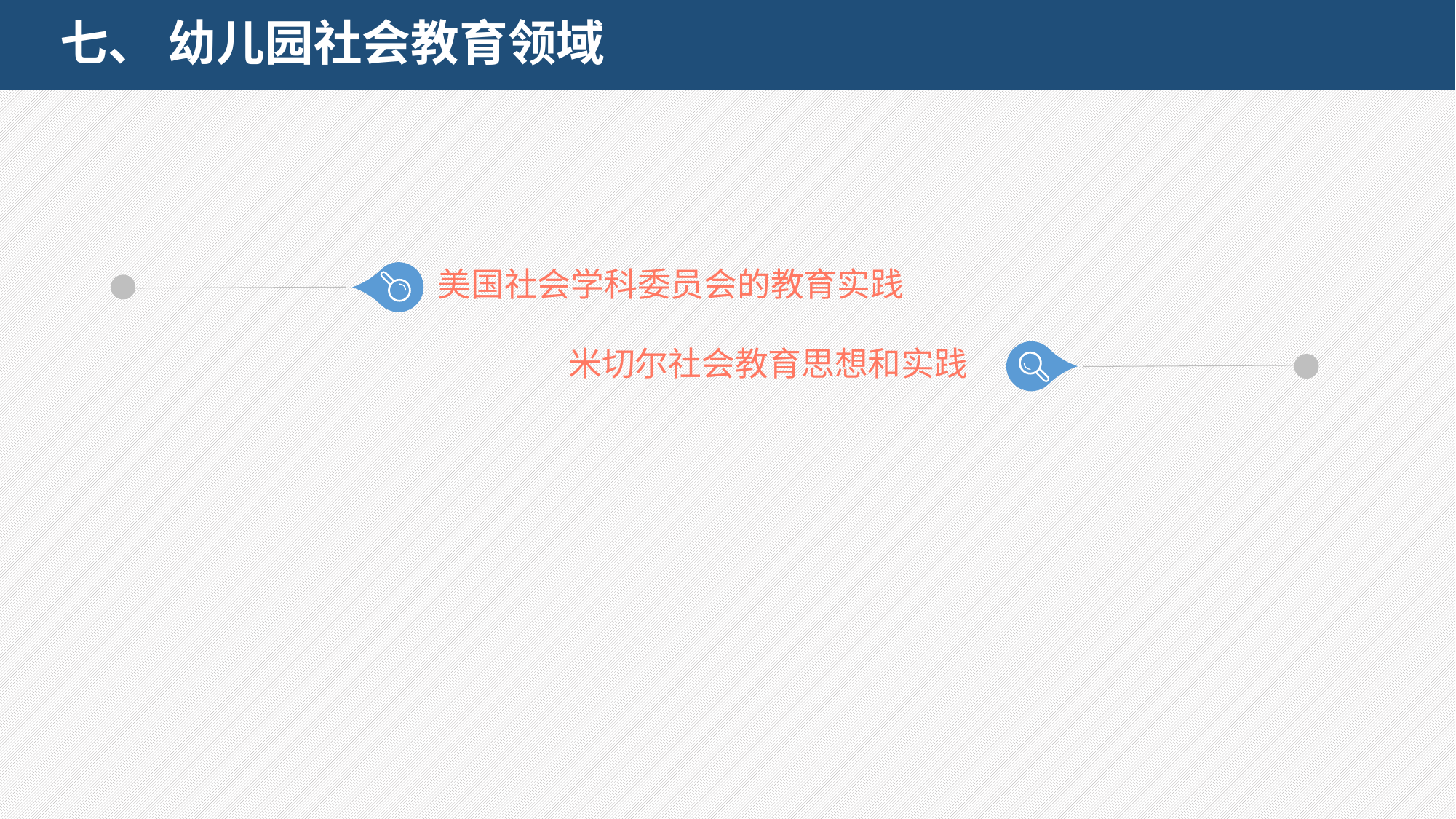

# 七、 幼儿园社会教育领域

美国社会学科委员会的教育实践
米切尔社会教育思想和实践